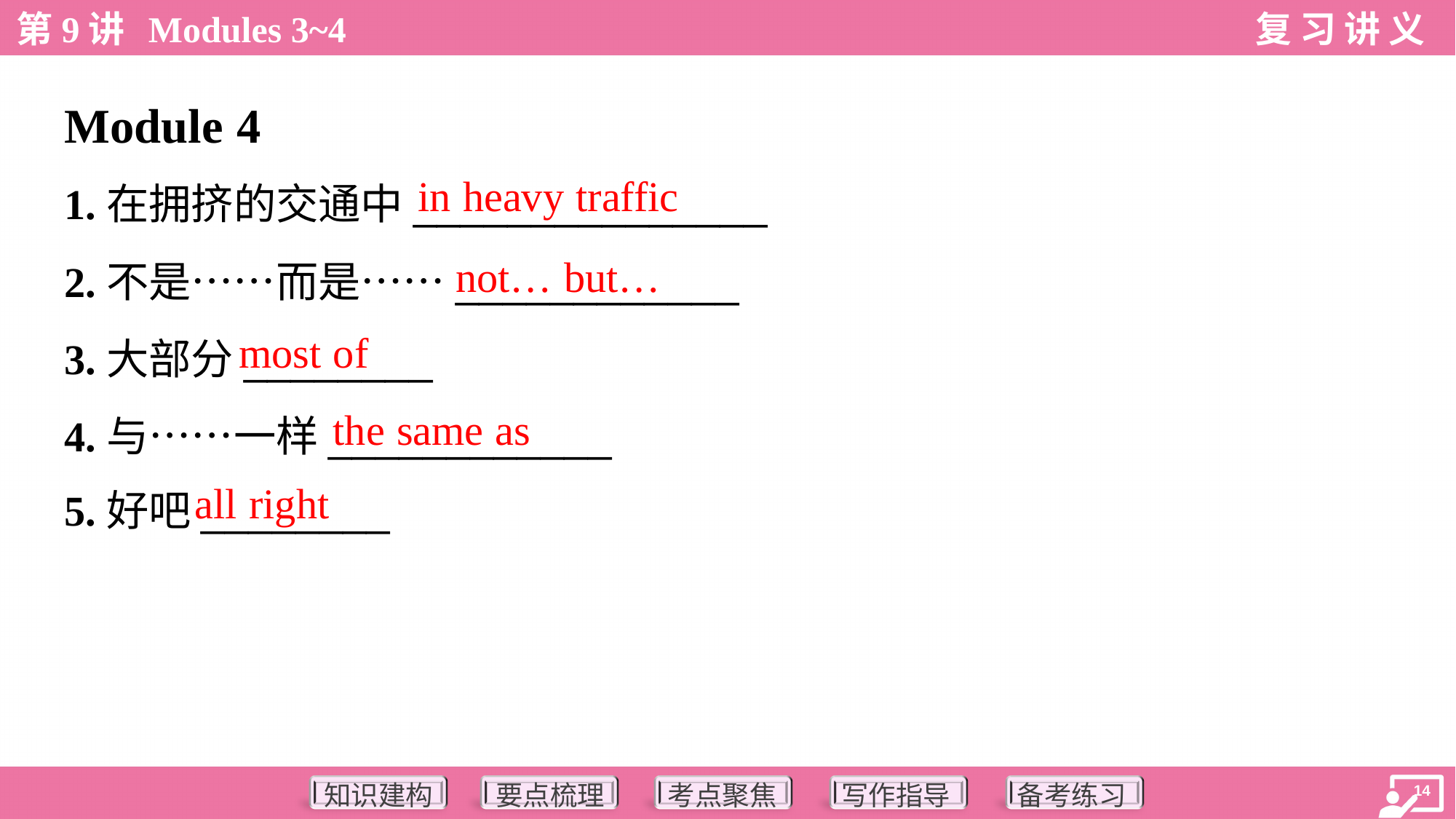

Module 4
in heavy traffic
1.在拥挤的交通中_______________
2.不是……而是……____________
3.大部分________
4.与……一样____________
5.好吧________
not… but…
most of
the same as
all right